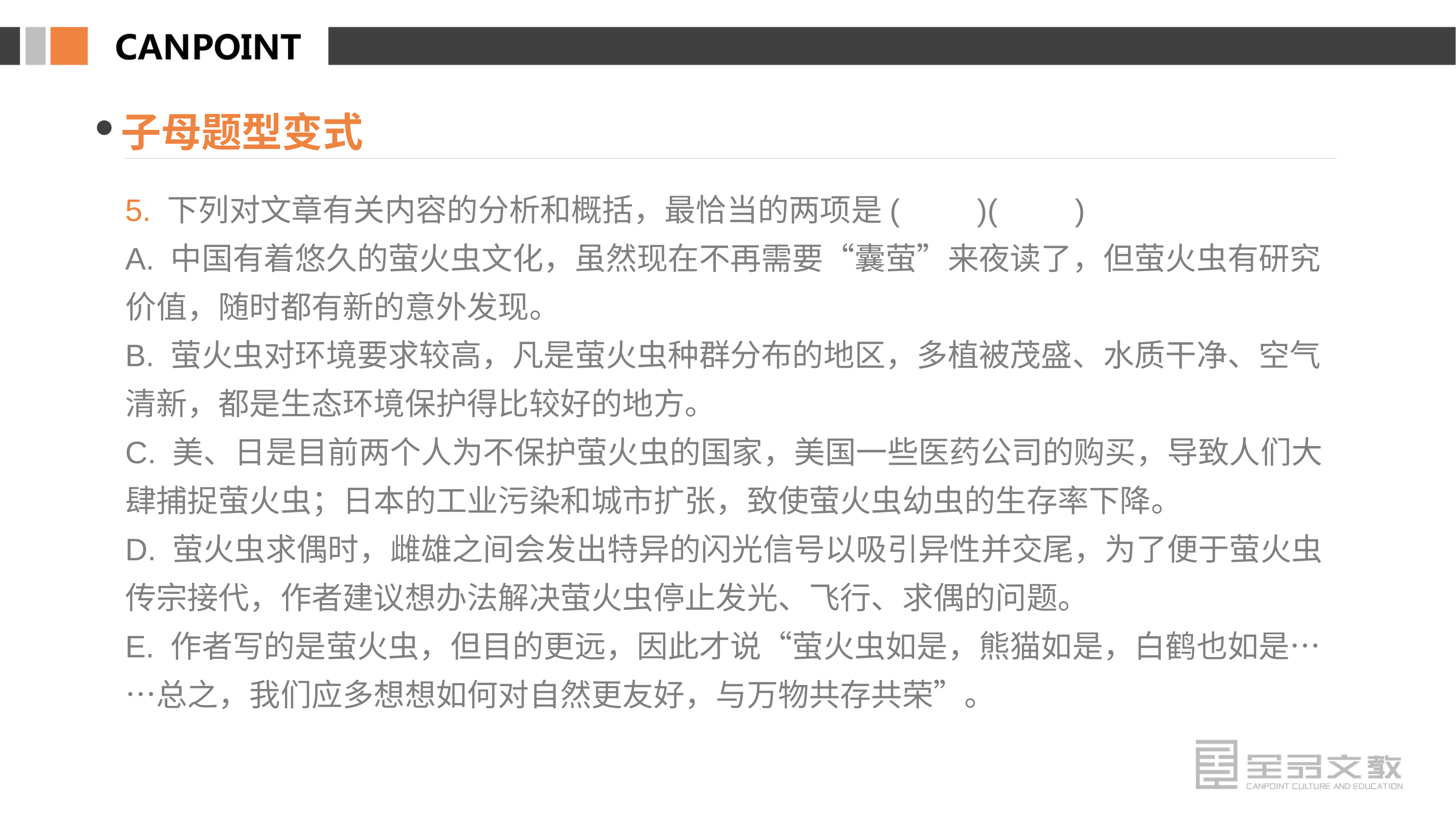

子母题型变式

5. 下列对文章有关内容的分析和概括，最恰当的两项是(　　)(　　)
A. 中国有着悠久的萤火虫文化，虽然现在不再需要“囊萤”来夜读了，但萤火虫有研究价值，随时都有新的意外发现。
B. 萤火虫对环境要求较高，凡是萤火虫种群分布的地区，多植被茂盛、水质干净、空气清新，都是生态环境保护得比较好的地方。
C. 美、日是目前两个人为不保护萤火虫的国家，美国一些医药公司的购买，导致人们大肆捕捉萤火虫；日本的工业污染和城市扩张，致使萤火虫幼虫的生存率下降。
D. 萤火虫求偶时，雌雄之间会发出特异的闪光信号以吸引异性并交尾，为了便于萤火虫传宗接代，作者建议想办法解决萤火虫停止发光、飞行、求偶的问题。
E. 作者写的是萤火虫，但目的更远，因此才说“萤火虫如是，熊猫如是，白鹤也如是……总之，我们应多想想如何对自然更友好，与万物共存共荣”。